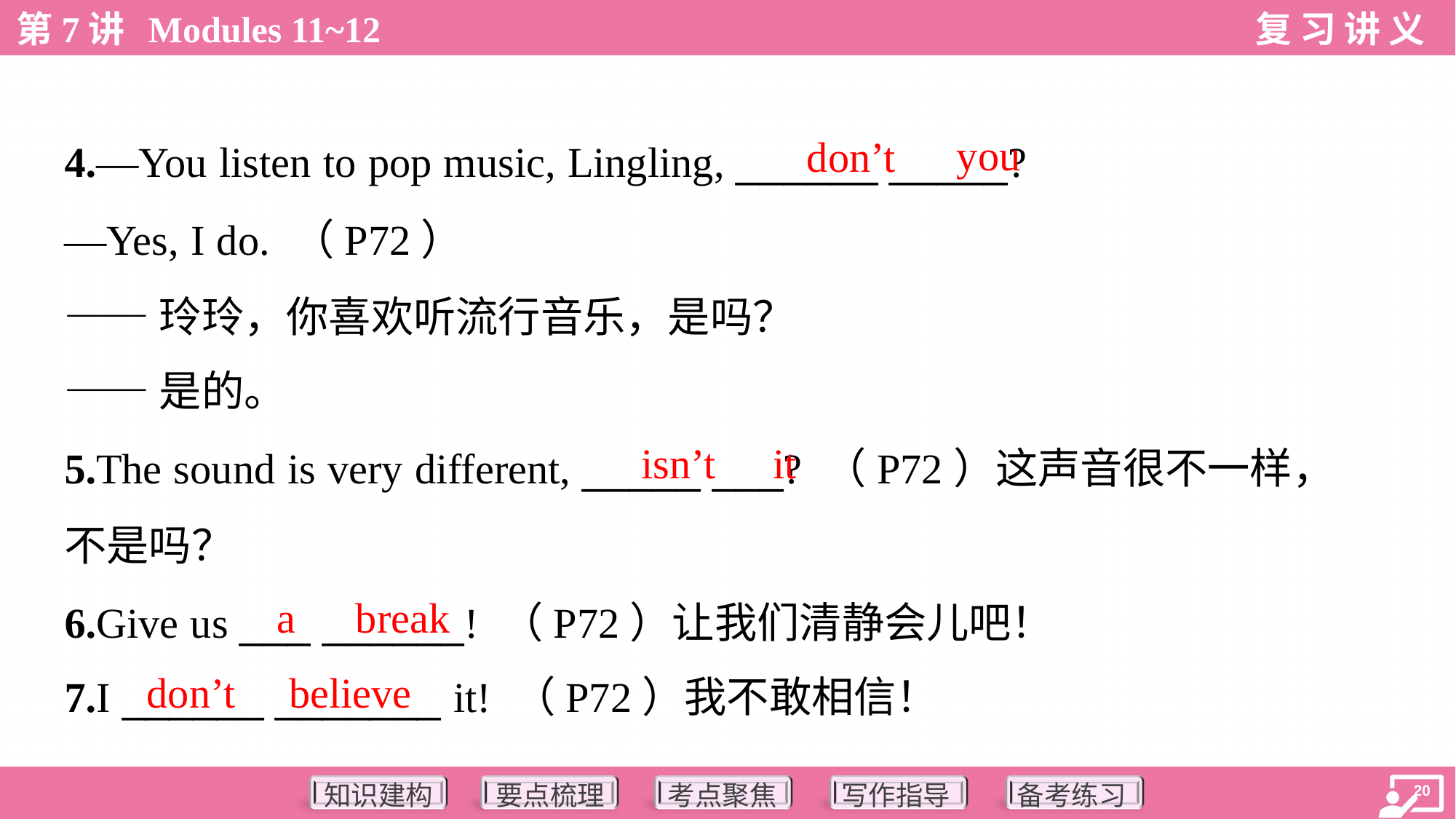

you
don’t
4.—You listen to pop music, Lingling, ______ _____?
—Yes, I do. （P72）
——玲玲，你喜欢听流行音乐，是吗？
——是的。
isn’t
it
5.The sound is very different, _____ ___? （P72）这声音很不一样，
不是吗？
6.Give us ___ ______! （P72）让我们清静会儿吧！
7.I ______ _______ it! （P72）我不敢相信！
a
break
don’t
believe